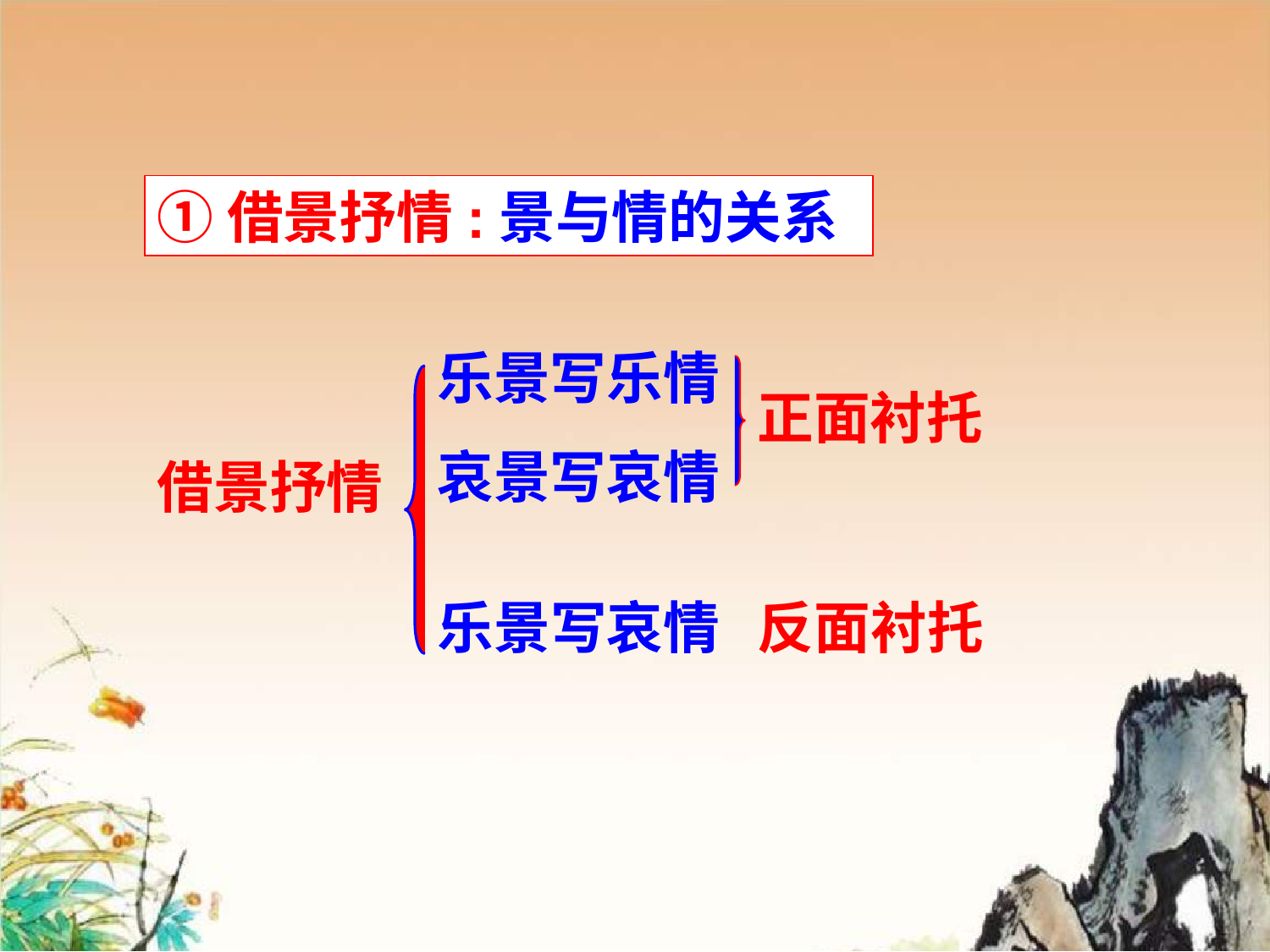

①借景抒情:景与情的关系
乐景写乐情

正面衬托
哀景写哀情
借景抒情
乐景写哀情
反面衬托